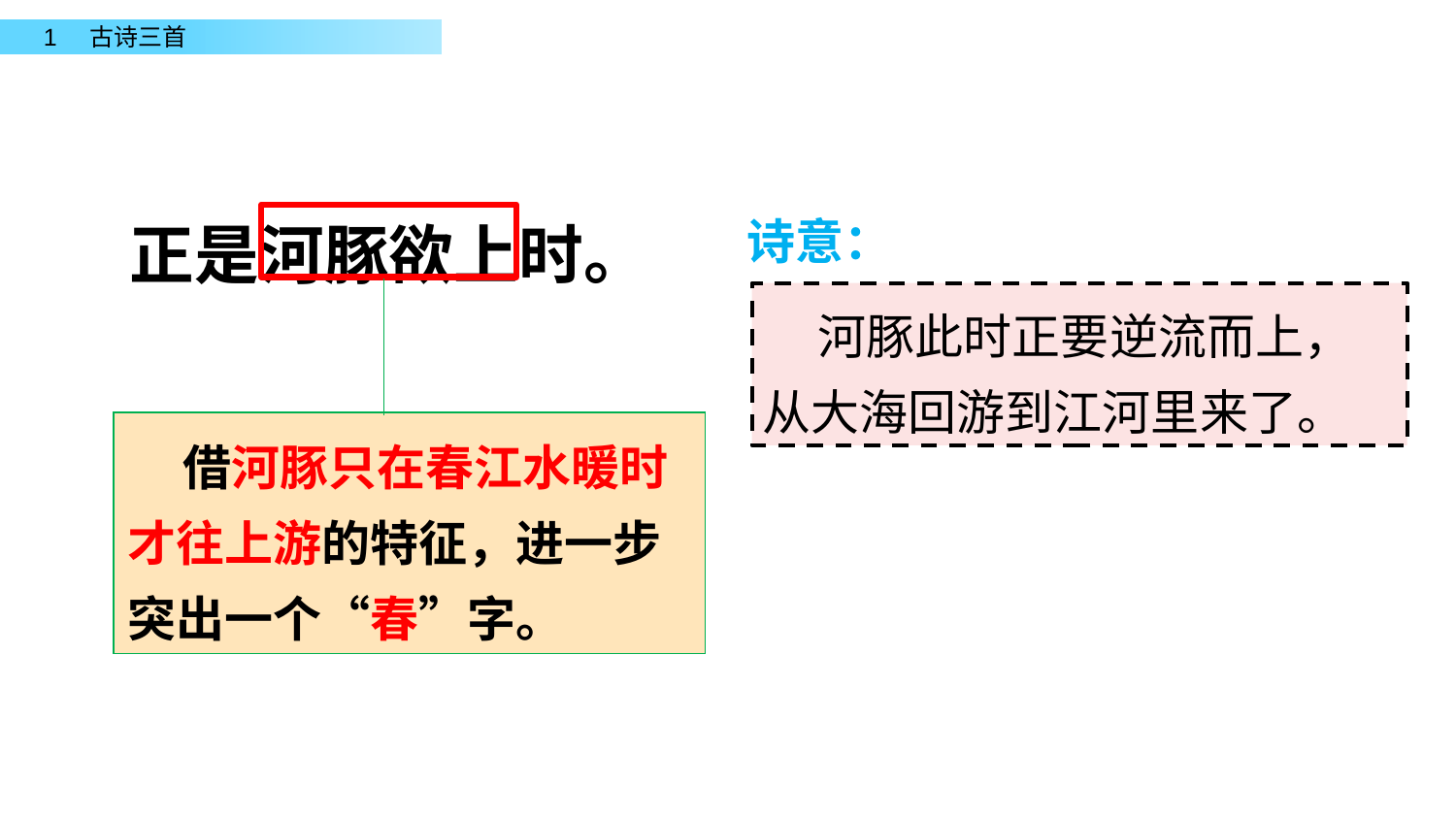

正是河豚欲上时。
诗意：

    借河豚只在春江水暖时才往上游的特征，进一步突出一个“春”字。
    河豚此时正要逆流而上，从大海回游到江河里来了。